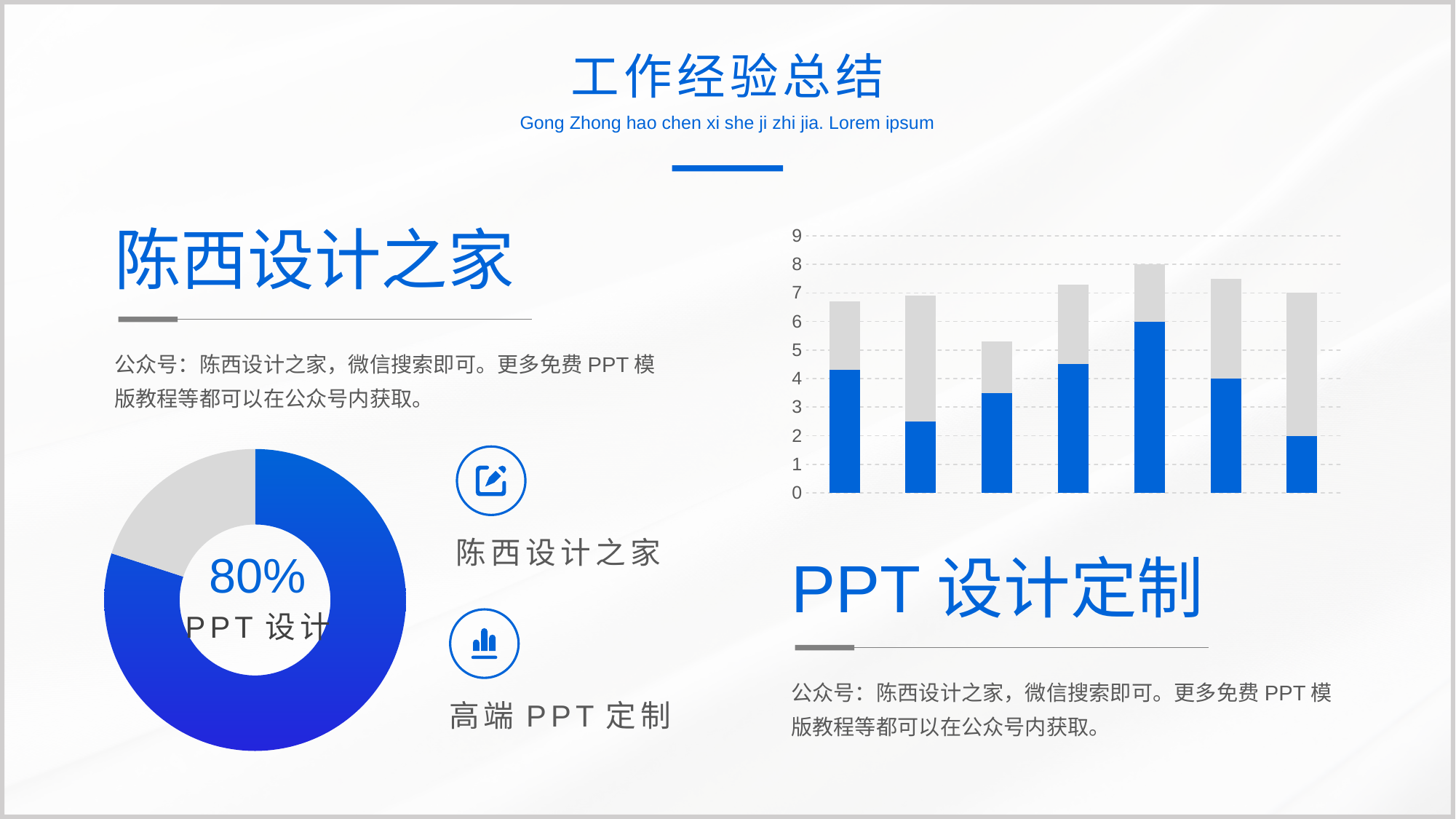

工作经验总结
Gong Zhong hao chen xi she ji zhi jia. Lorem ipsum

陈西设计之家

### Chart

| Category | 系列 1 | 系列 2 |
|---|---|---|
| 类别 1 | 4.3 | 2.4 |
| 类别 2 | 2.5 | 4.4 |
| 类别 3 | 3.5 | 1.8 |
| 类别 4 | 4.5 | 2.8 |
| 5 | 6.0 | 2.0 |
| 6 | 4.0 | 3.5 |
| 7 | 2.0 | 5.0 |
公众号：陈西设计之家，微信搜索即可。更多免费PPT模版教程等都可以在公众号内获取。

### Chart

| Category | 销售额 |
|---|---|
| 第一季度 | 8.0 |
| 第二季度 | 2.0 |

陈西设计之家
80%
PPT设计定制
PPT设计

公众号：陈西设计之家，微信搜索即可。更多免费PPT模版教程等都可以在公众号内获取。
高端PPT定制